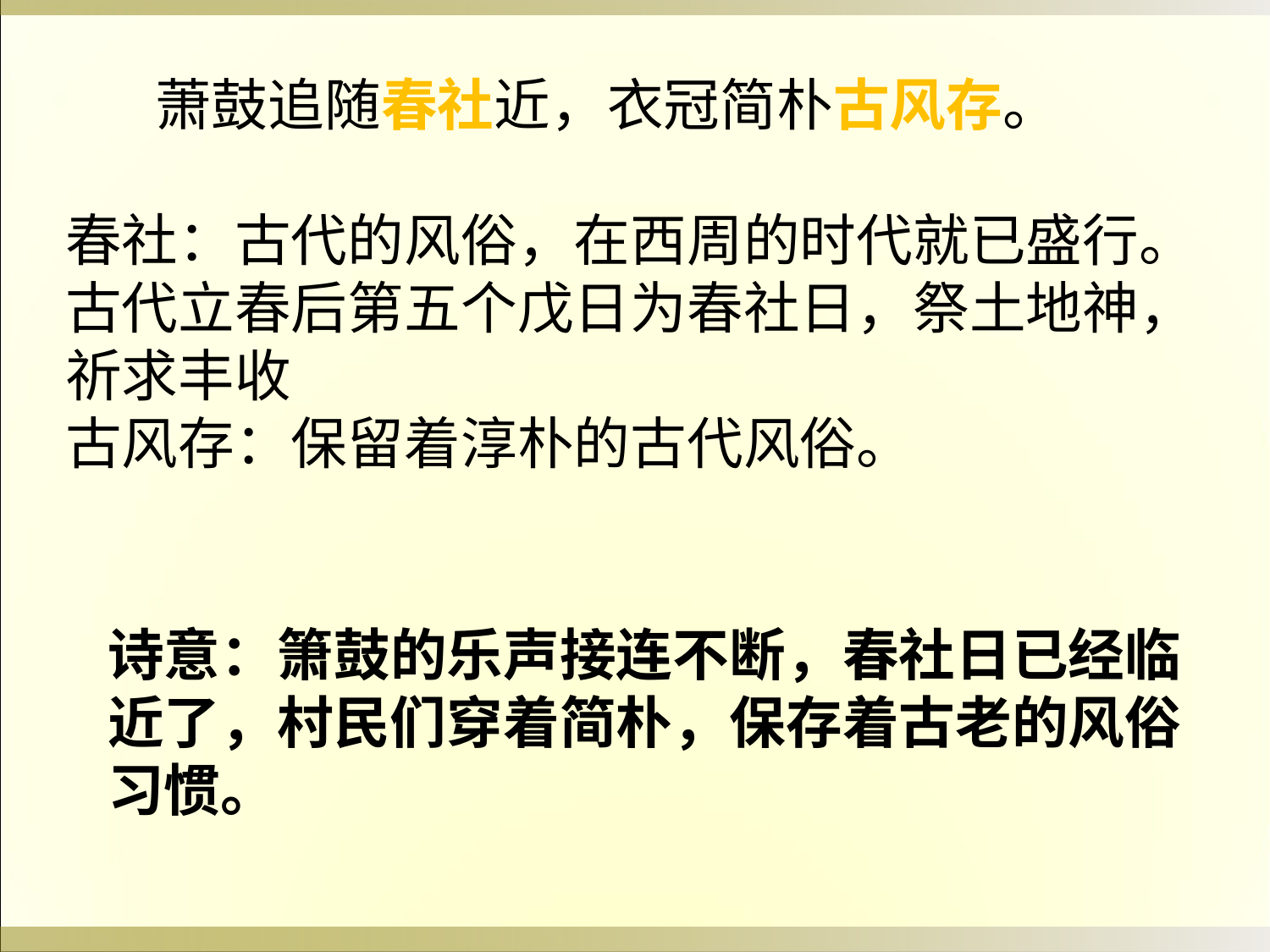

萧鼓追随春社近，衣冠简朴古风存。

春社：古代的风俗，在西周的时代就已盛行。古代立春后第五个戊日为春社日，祭土地神，祈求丰收
古风存：保留着淳朴的古代风俗。
诗意：箫鼓的乐声接连不断，春社日已经临近了，村民们穿着简朴，保存着古老的风俗习惯。